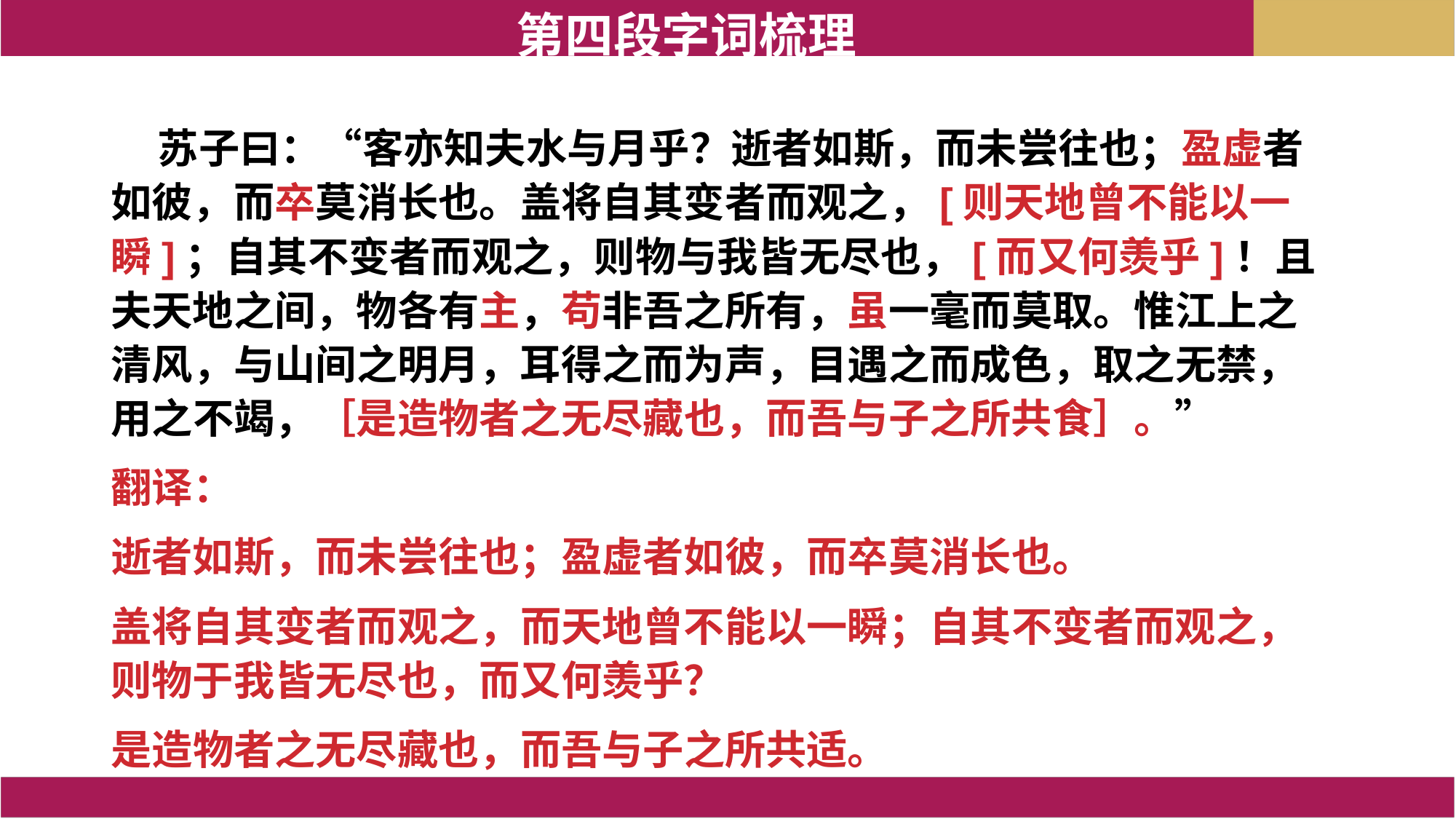

第四段字词梳理
    苏子曰：“客亦知夫水与月乎？逝者如斯，而未尝往也；盈虚者如彼，而卒莫消长也。盖将自其变者而观之，[则天地曾不能以一瞬]；自其不变者而观之，则物与我皆无尽也，[而又何羡乎]！且夫天地之间，物各有主，苟非吾之所有，虽一毫而莫取。惟江上之清风，与山间之明月，耳得之而为声，目遇之而成色，取之无禁，用之不竭，［是造物者之无尽藏也，而吾与子之所共食］。”
翻译：
逝者如斯，而未尝往也；盈虚者如彼，而卒莫消长也。
盖将自其变者而观之，而天地曾不能以一瞬；自其不变者而观之，则物于我皆无尽也，而又何羡乎？
是造物者之无尽藏也，而吾与子之所共适。